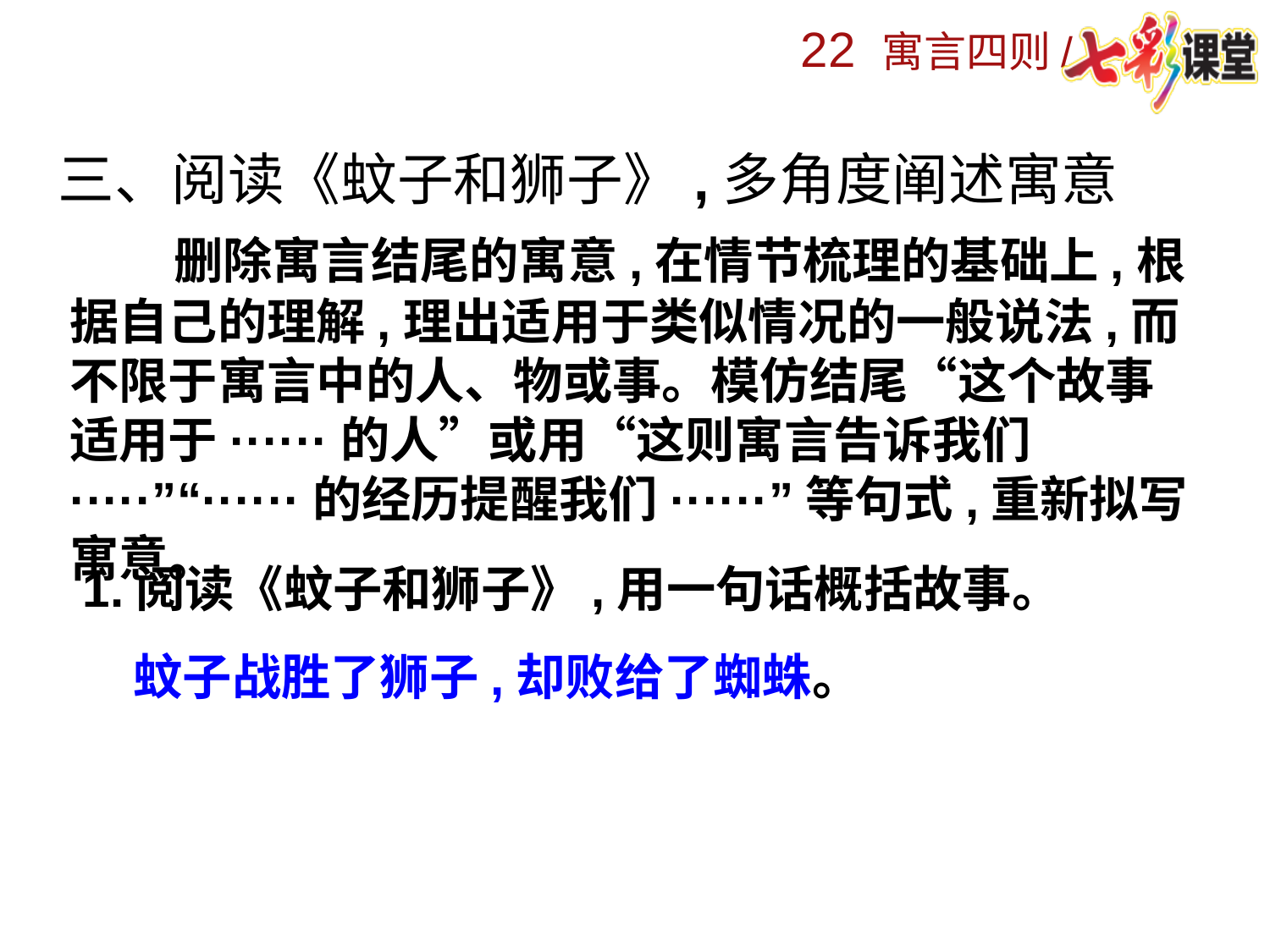

三、阅读《蚊子和狮子》,多角度阐述寓意
       删除寓言结尾的寓意,在情节梳理的基础上,根据自己的理解,理出适用于类似情况的一般说法,而不限于寓言中的人、物或事。模仿结尾“这个故事适用于······的人”或用“这则寓言告诉我们·····”“······的经历提醒我们······”等句式,重新拟写寓意。

1.阅读《蚊子和狮子》,用一句话概括故事。
   蚊子战胜了狮子,却败给了蜘蛛。